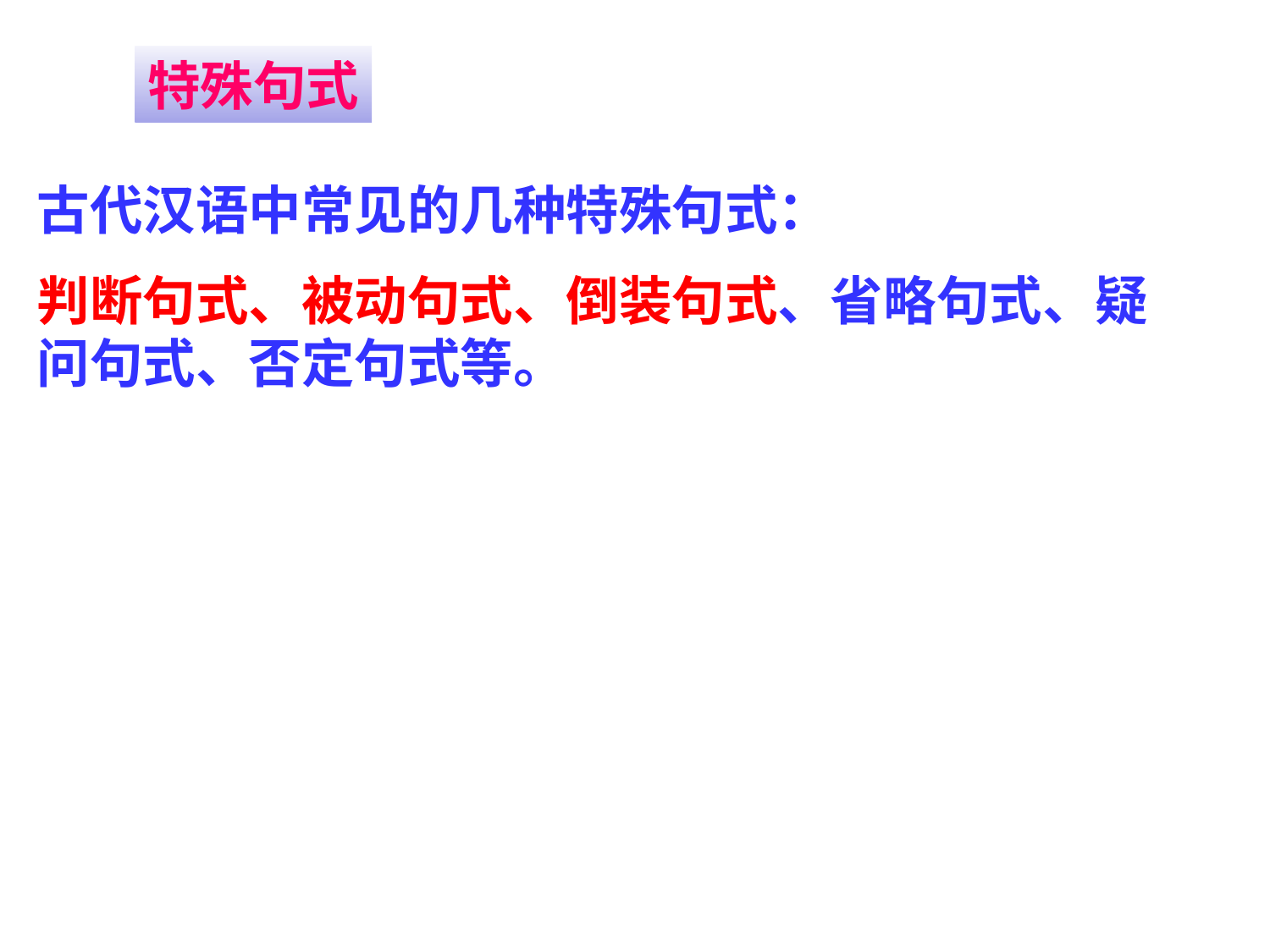

特殊句式
古代汉语中常见的几种特殊句式：
判断句式、被动句式、倒装句式、省略句式、疑问句式、否定句式等。